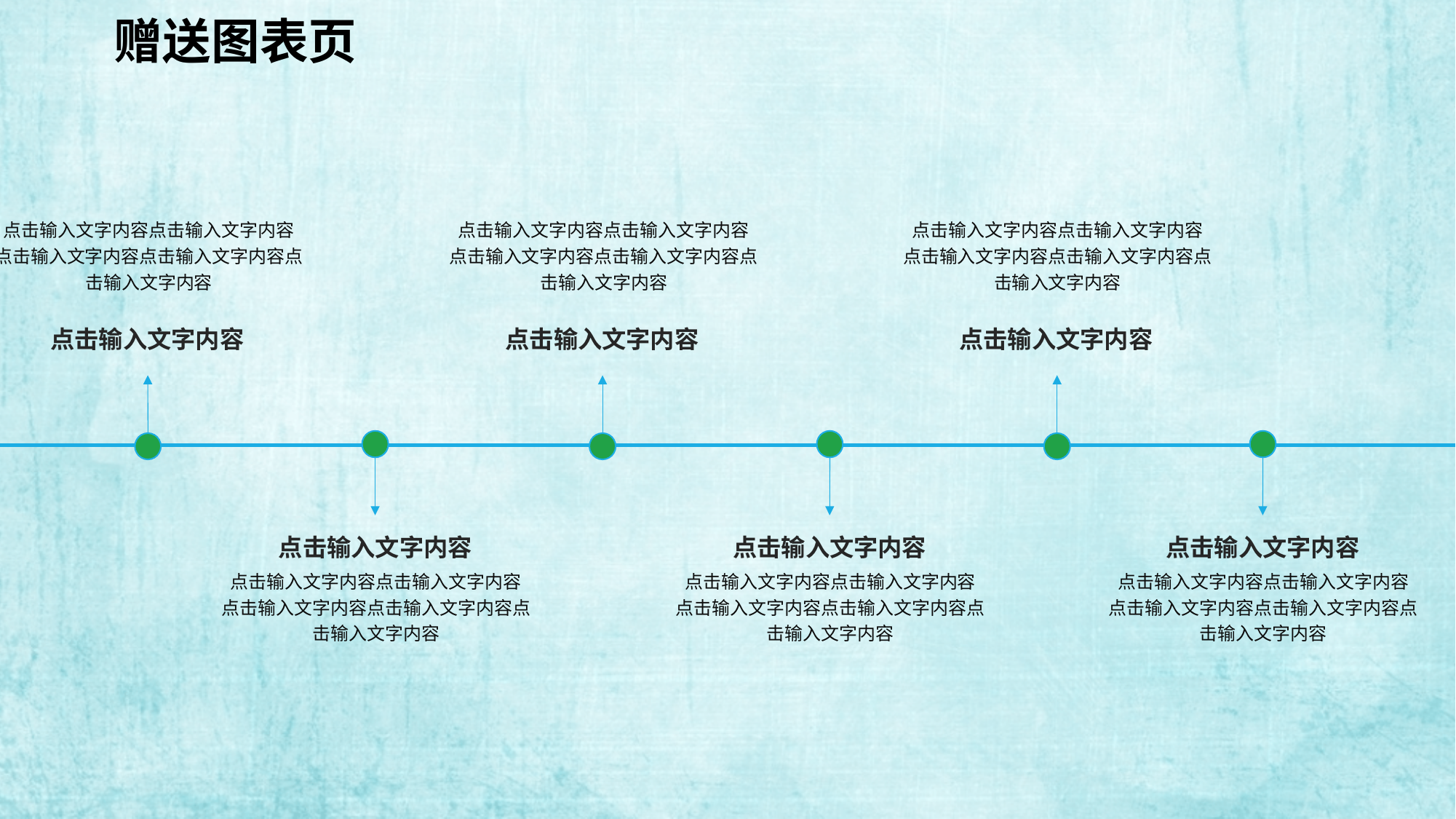

赠送图表页
点击输入文字内容点击输入文字内容
点击输入文字内容点击输入文字内容点击输入文字内容

点击输入文字内容
点击输入文字内容点击输入文字内容
点击输入文字内容点击输入文字内容点击输入文字内容

点击输入文字内容
点击输入文字内容点击输入文字内容
点击输入文字内容点击输入文字内容点击输入文字内容

点击输入文字内容

点击输入文字内容
点击输入文字内容点击输入文字内容
点击输入文字内容点击输入文字内容点击输入文字内容

点击输入文字内容
点击输入文字内容点击输入文字内容
点击输入文字内容点击输入文字内容点击输入文字内容

点击输入文字内容
点击输入文字内容点击输入文字内容
点击输入文字内容点击输入文字内容点击输入文字内容